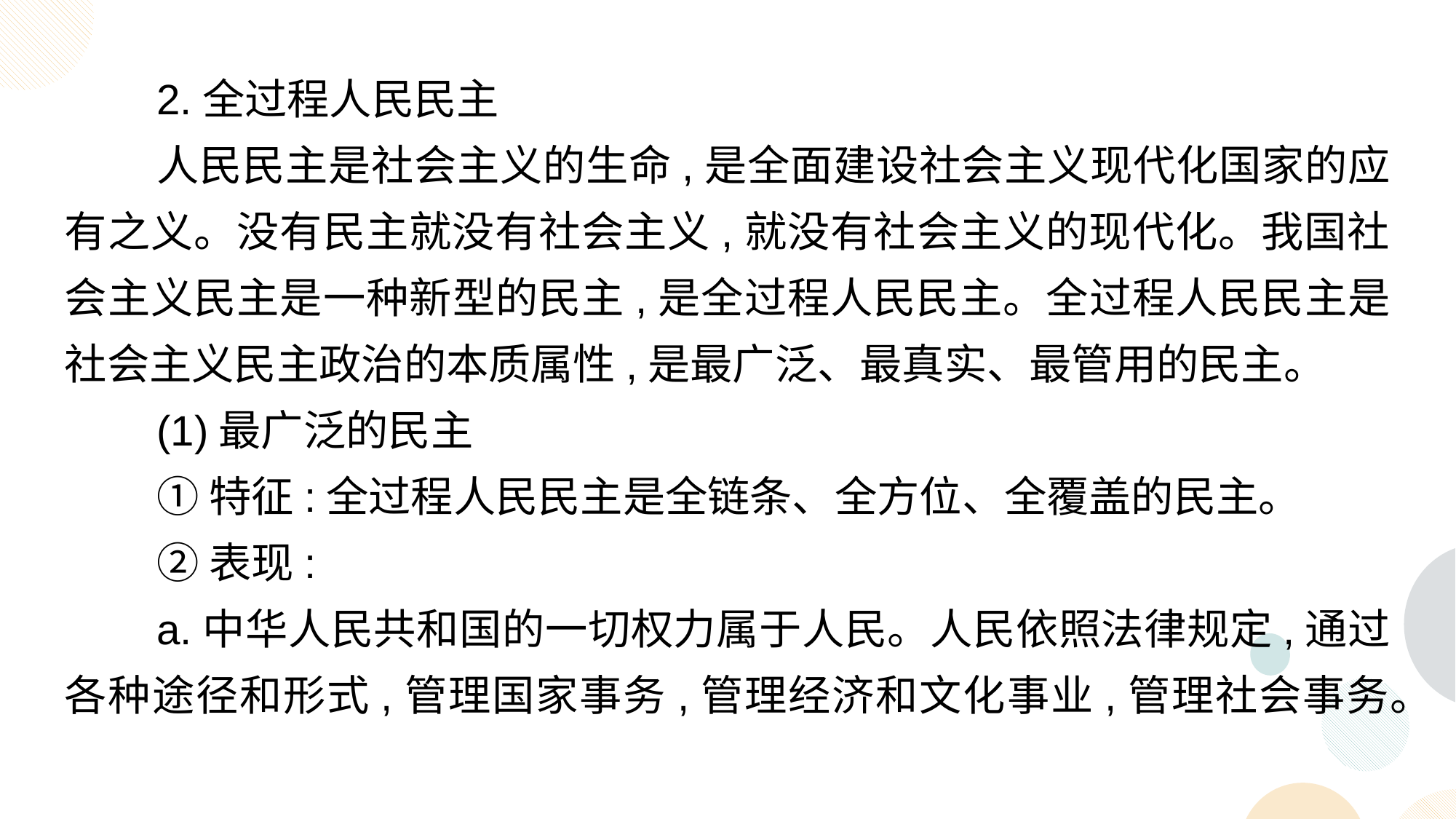

2.全过程人民民主
人民民主是社会主义的生命,是全面建设社会主义现代化国家的应有之义。没有民主就没有社会主义,就没有社会主义的现代化。我国社会主义民主是一种新型的民主,是全过程人民民主。全过程人民民主是社会主义民主政治的本质属性,是最广泛、最真实、最管用的民主。
(1)最广泛的民主
①特征:全过程人民民主是全链条、全方位、全覆盖的民主。
②表现:
a.中华人民共和国的一切权力属于人民。人民依照法律规定,通过各种途径和形式,管理国家事务,管理经济和文化事业,管理社会事务。